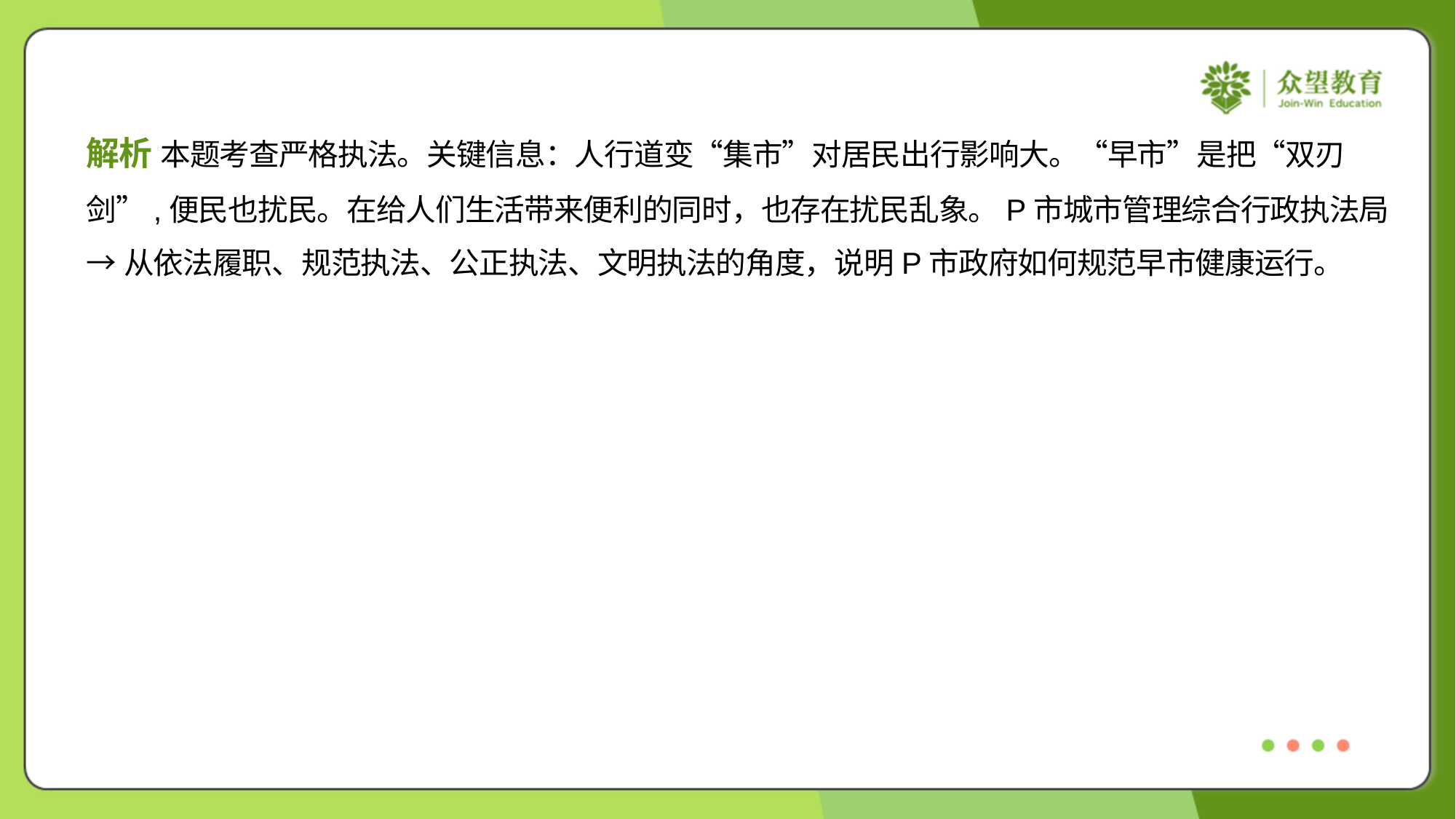

解析 本题考查严格执法。关键信息：人行道变“集市”对居民出行影响大。“早市”是把“双刃
剑”,便民也扰民。在给人们生活带来便利的同时，也存在扰民乱象。P市城市管理综合行政执法局
→从依法履职、规范执法、公正执法、文明执法的角度，说明P市政府如何规范早市健康运行。